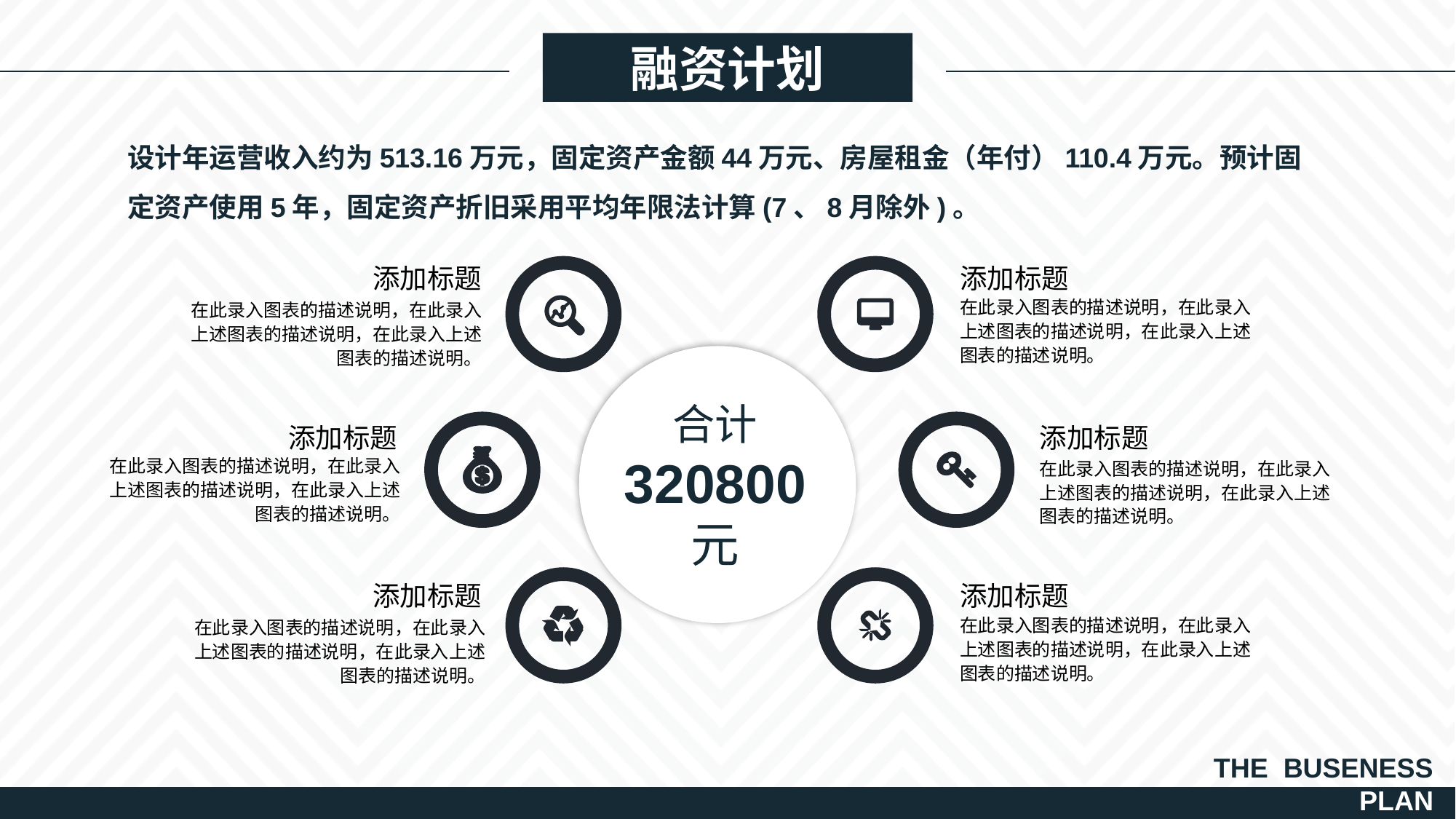

融资计划
设计年运营收入约为513.16万元，固定资产金额44万元、房屋租金（年付）110.4万元。预计固定资产使用5年，固定资产折旧采用平均年限法计算(7、8月除外)。
添加标题
在此录入图表的描述说明，在此录入上述图表的描述说明，在此录入上述图表的描述说明。
添加标题
在此录入图表的描述说明，在此录入上述图表的描述说明，在此录入上述图表的描述说明。

合计
320800
元
添加标题
在此录入图表的描述说明，在此录入上述图表的描述说明，在此录入上述图表的描述说明。
添加标题
在此录入图表的描述说明，在此录入上述图表的描述说明，在此录入上述图表的描述说明。

添加标题
在此录入图表的描述说明，在此录入上述图表的描述说明，在此录入上述图表的描述说明。
添加标题
在此录入图表的描述说明，在此录入上述图表的描述说明，在此录入上述图表的描述说明。

THE  BUSENESS
PLAN